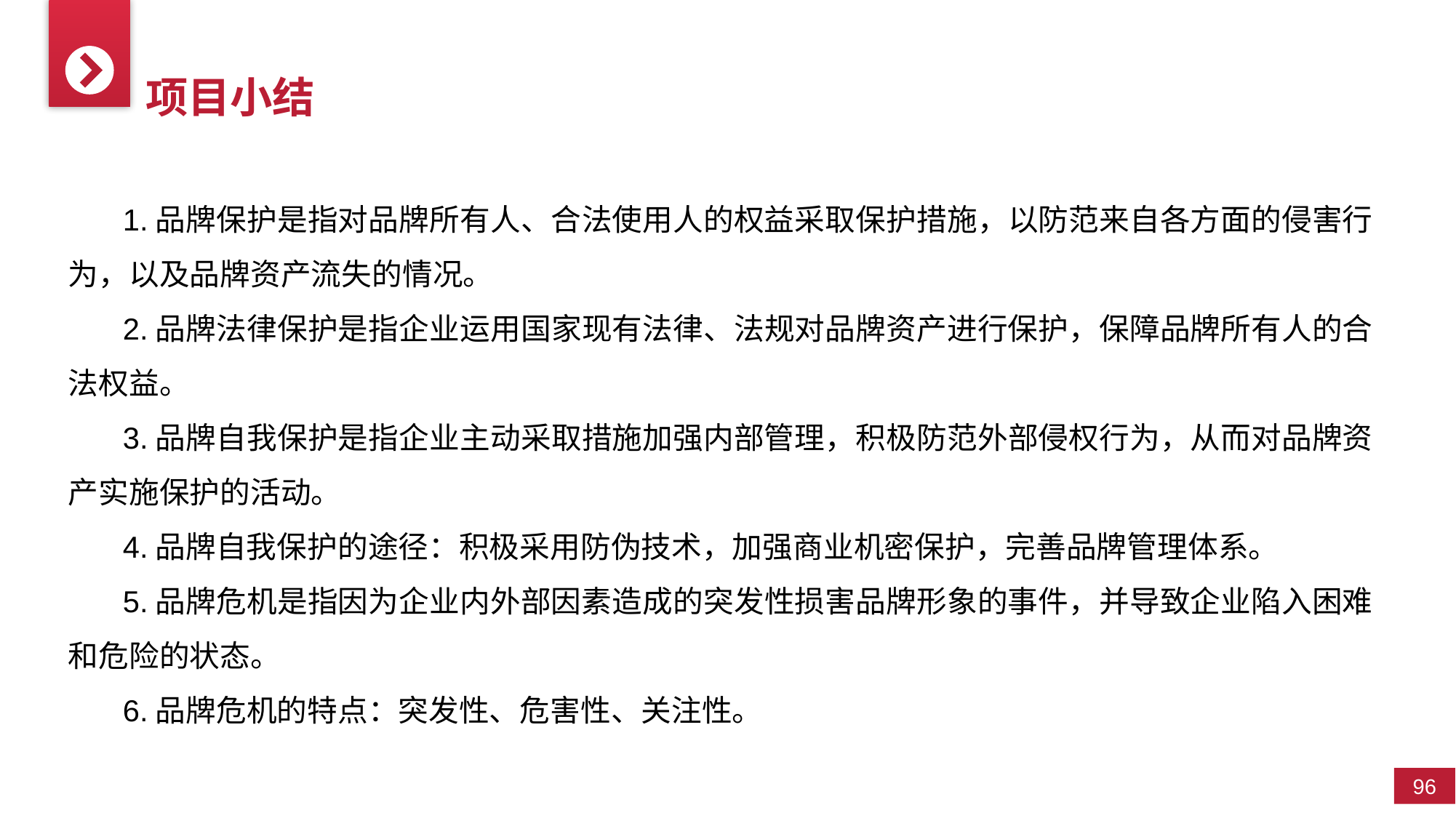

项目小结
1.品牌保护是指对品牌所有人、合法使用人的权益采取保护措施，以防范来自各方面的侵害行为，以及品牌资产流失的情况。
2.品牌法律保护是指企业运用国家现有法律、法规对品牌资产进行保护，保障品牌所有人的合法权益。
3.品牌自我保护是指企业主动采取措施加强内部管理，积极防范外部侵权行为，从而对品牌资产实施保护的活动。
4.品牌自我保护的途径：积极采用防伪技术，加强商业机密保护，完善品牌管理体系。
5.品牌危机是指因为企业内外部因素造成的突发性损害品牌形象的事件，并导致企业陷入困难和危险的状态。
6.品牌危机的特点：突发性、危害性、关注性。